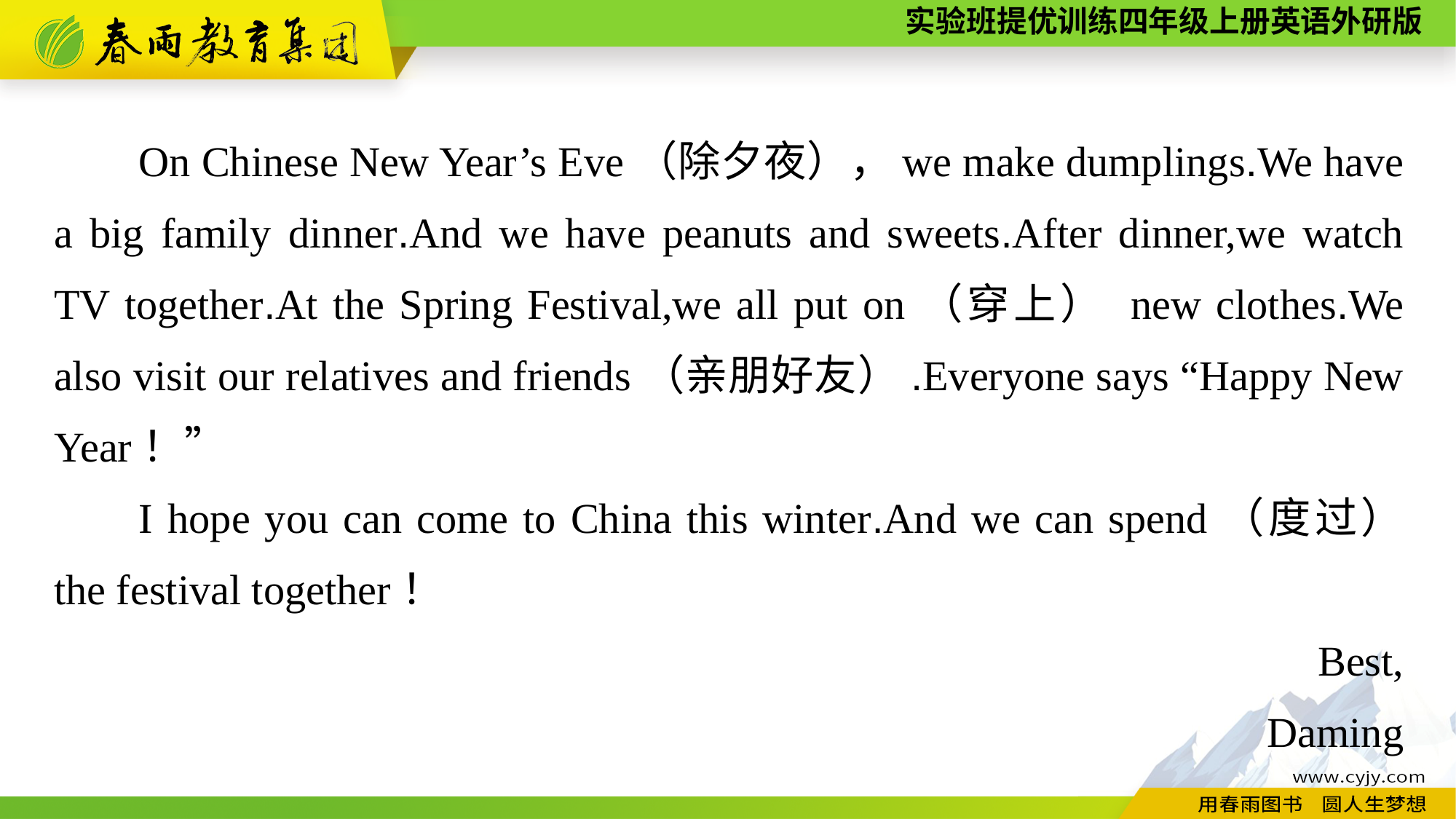

On Chinese New Year’s Eve（除夕夜），we make dumplings.We have a big family dinner.And we have peanuts and sweets.After dinner,we watch TV together.At the Spring Festival,we all put on（穿上） new clothes.We also visit our relatives and friends（亲朋好友）.Everyone says “Happy New Year！”
I hope you can come to China this winter.And we can spend（度过） the festival together！
Best,
Daming